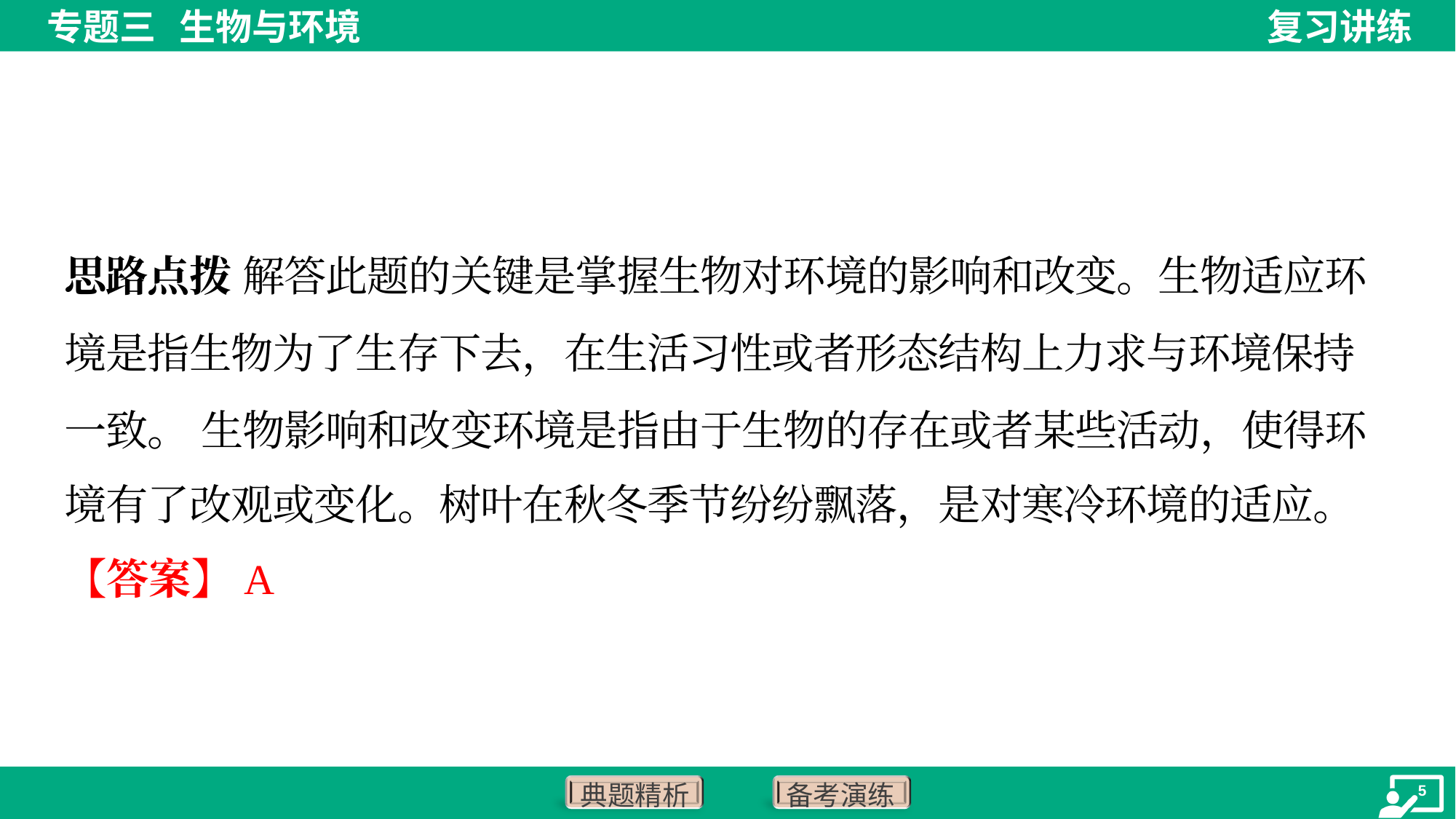

思路点拨 解答此题的关键是掌握生物对环境的影响和改变。生物适应环
境是指生物为了生存下去，在生活习性或者形态结构上力求与环境保持
一致。 生物影响和改变环境是指由于生物的存在或者某些活动，使得环
境有了改观或变化。树叶在秋冬季节纷纷飘落，是对寒冷环境的适应。
【答案】A